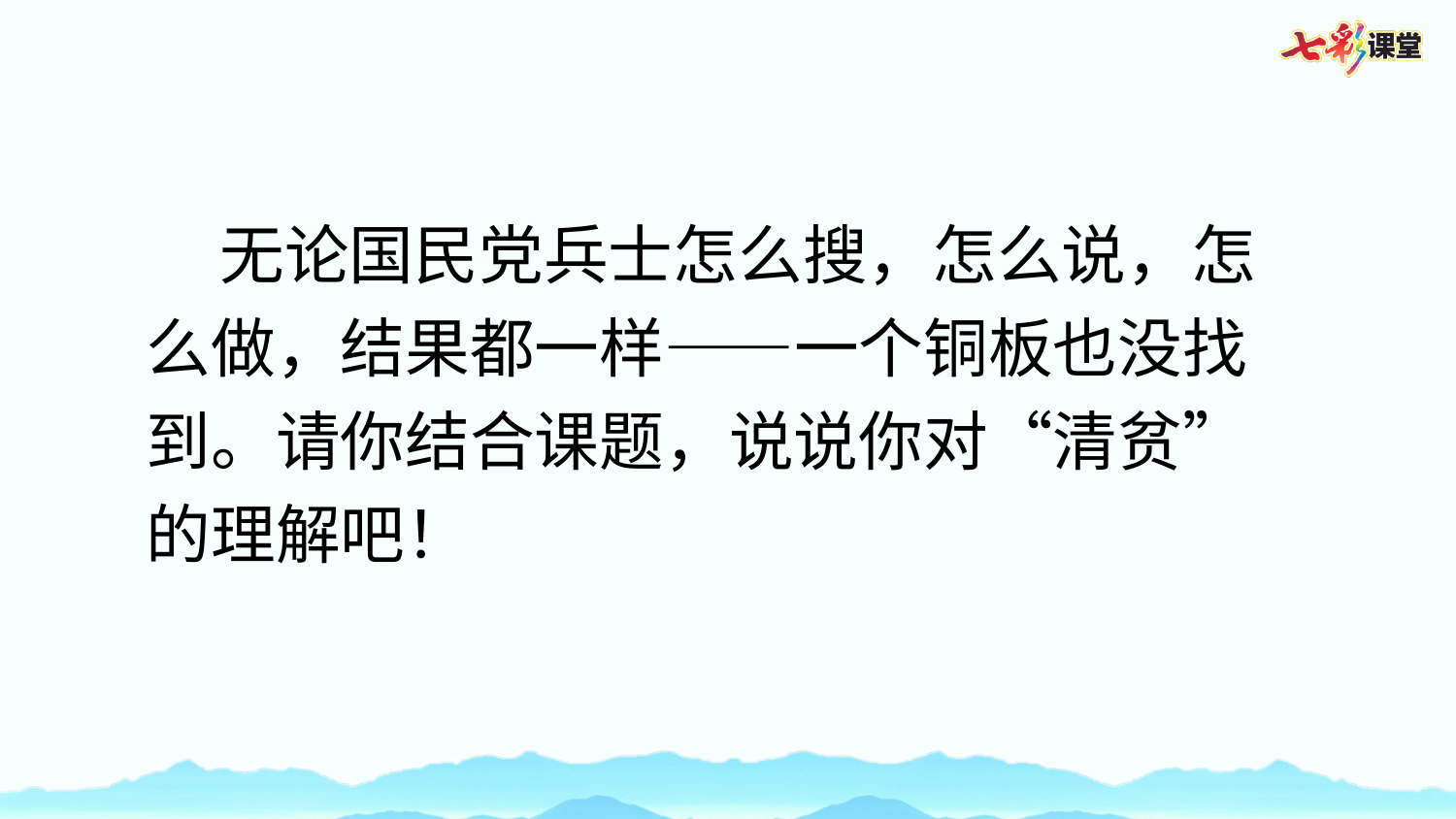

无论国民党兵士怎么搜，怎么说，怎么做，结果都一样——一个铜板也没找到。请你结合课题，说说你对“清贫”的理解吧！